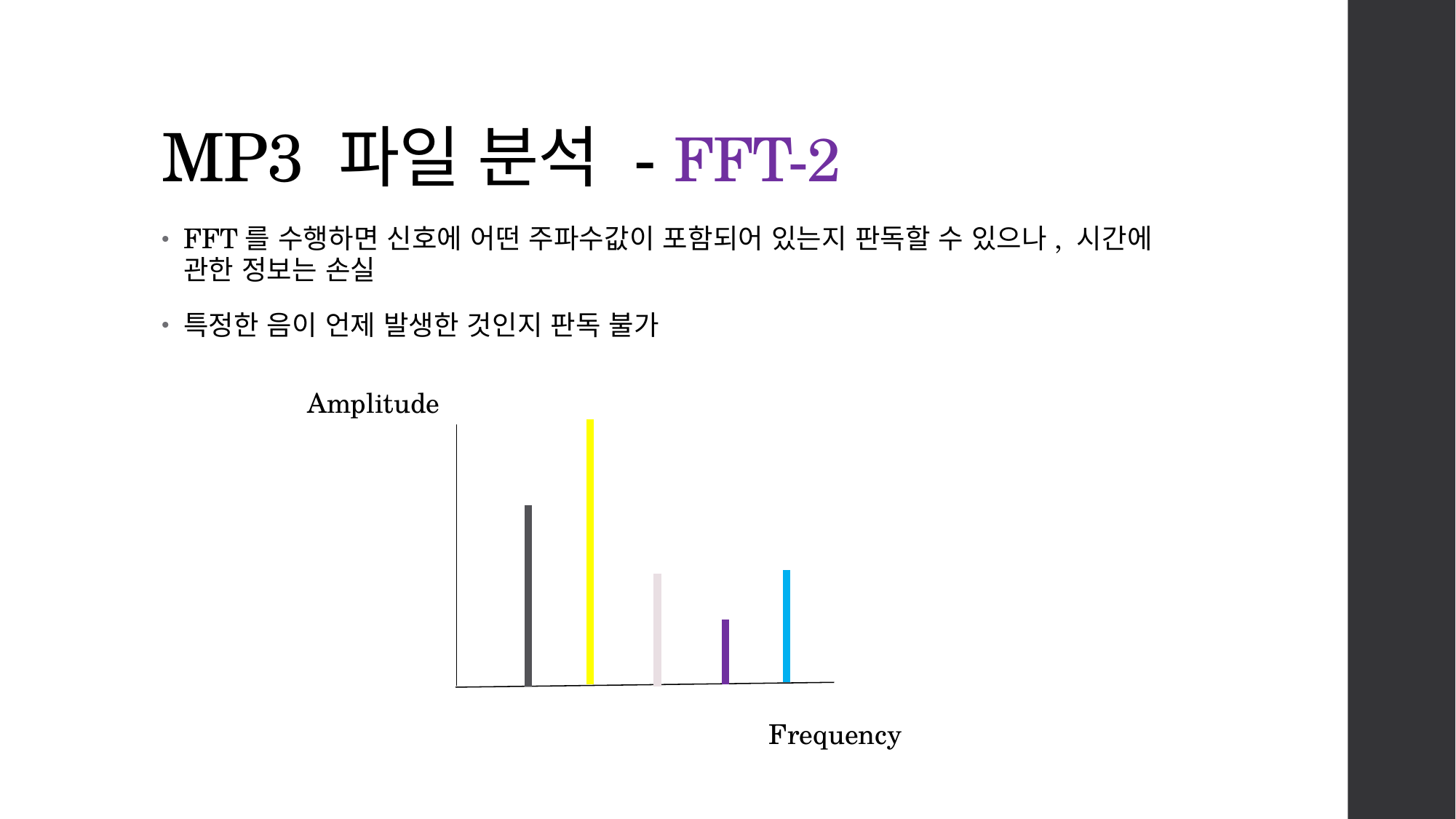

# MP3 파일 분석 - FFT-2
FFT를 수행하면 신호에 어떤 주파수값이 포함되어 있는지 판독할 수 있으나, 시간에 관한 정보는 손실
특정한 음이 언제 발생한 것인지 판독 불가
Amplitude
Frequency